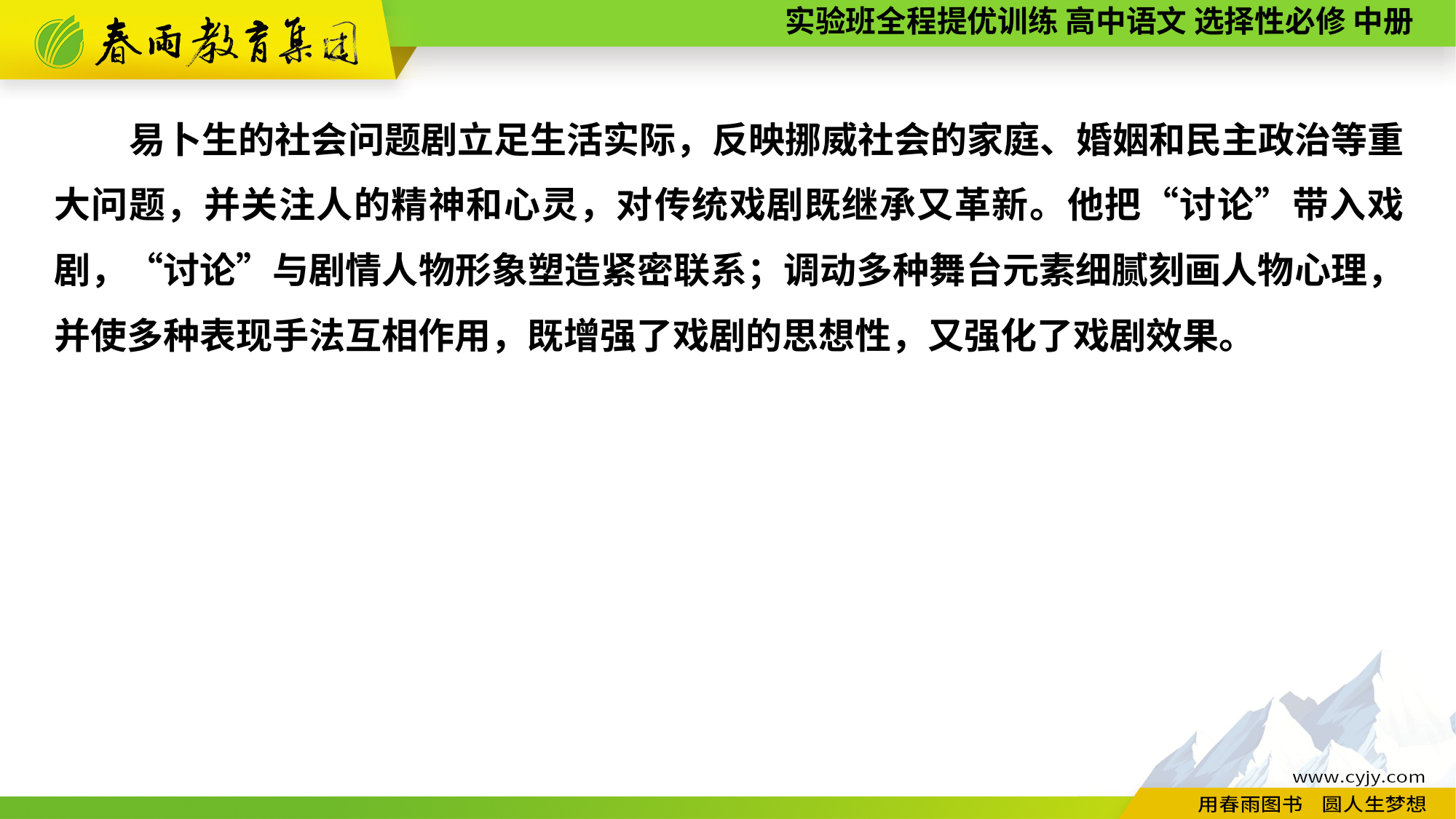

易卜生的社会问题剧立足生活实际，反映挪威社会的家庭、婚姻和民主政治等重大问题，并关注人的精神和心灵，对传统戏剧既继承又革新。他把“讨论”带入戏剧，“讨论”与剧情人物形象塑造紧密联系；调动多种舞台元素细腻刻画人物心理，并使多种表现手法互相作用，既增强了戏剧的思想性，又强化了戏剧效果。